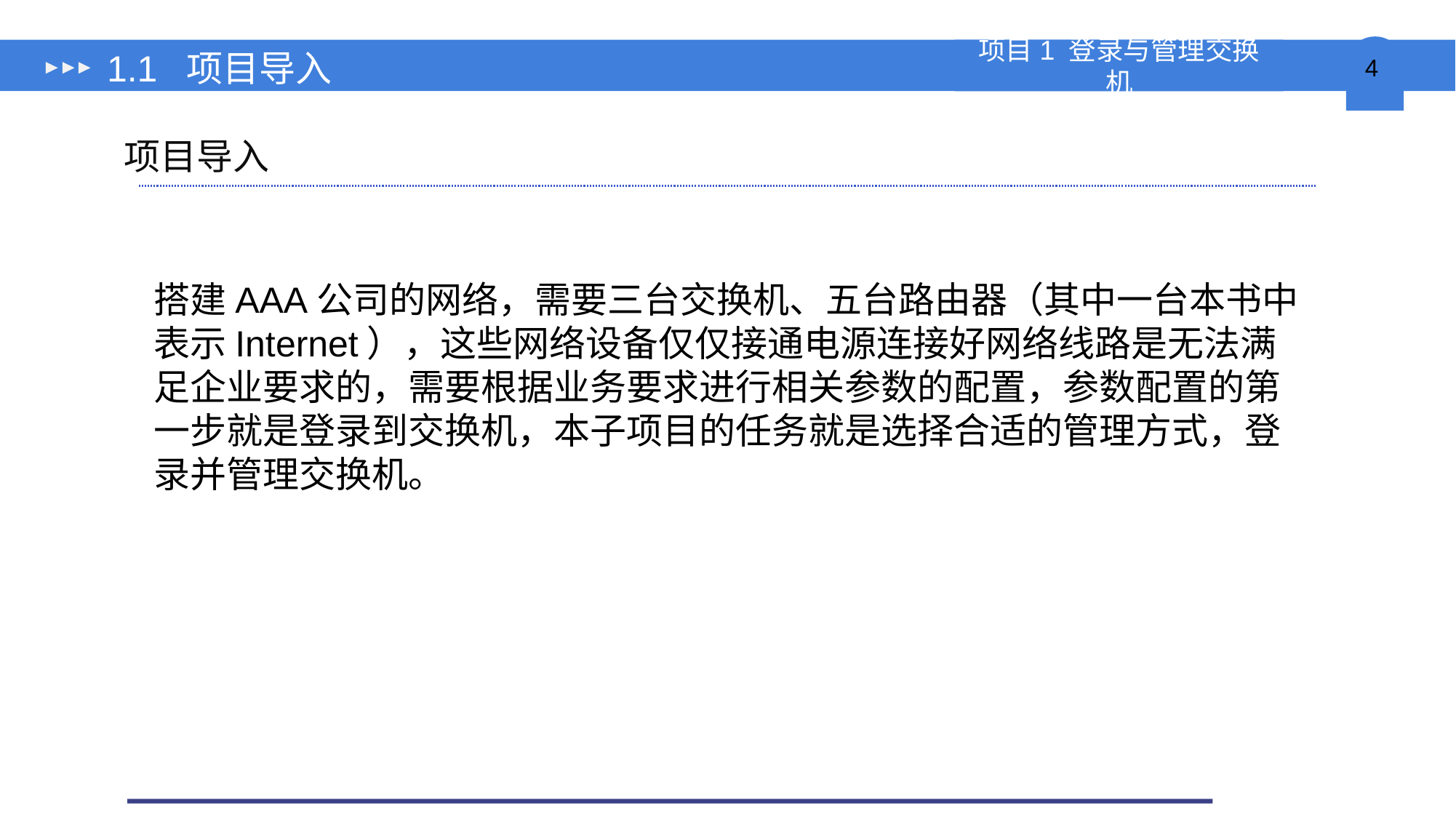

# 1.1  项目导入
项目导入

搭建AAA公司的网络，需要三台交换机、五台路由器（其中一台本书中表示Internet），这些网络设备仅仅接通电源连接好网络线路是无法满足企业要求的，需要根据业务要求进行相关参数的配置，参数配置的第一步就是登录到交换机，本子项目的任务就是选择合适的管理方式，登录并管理交换机。